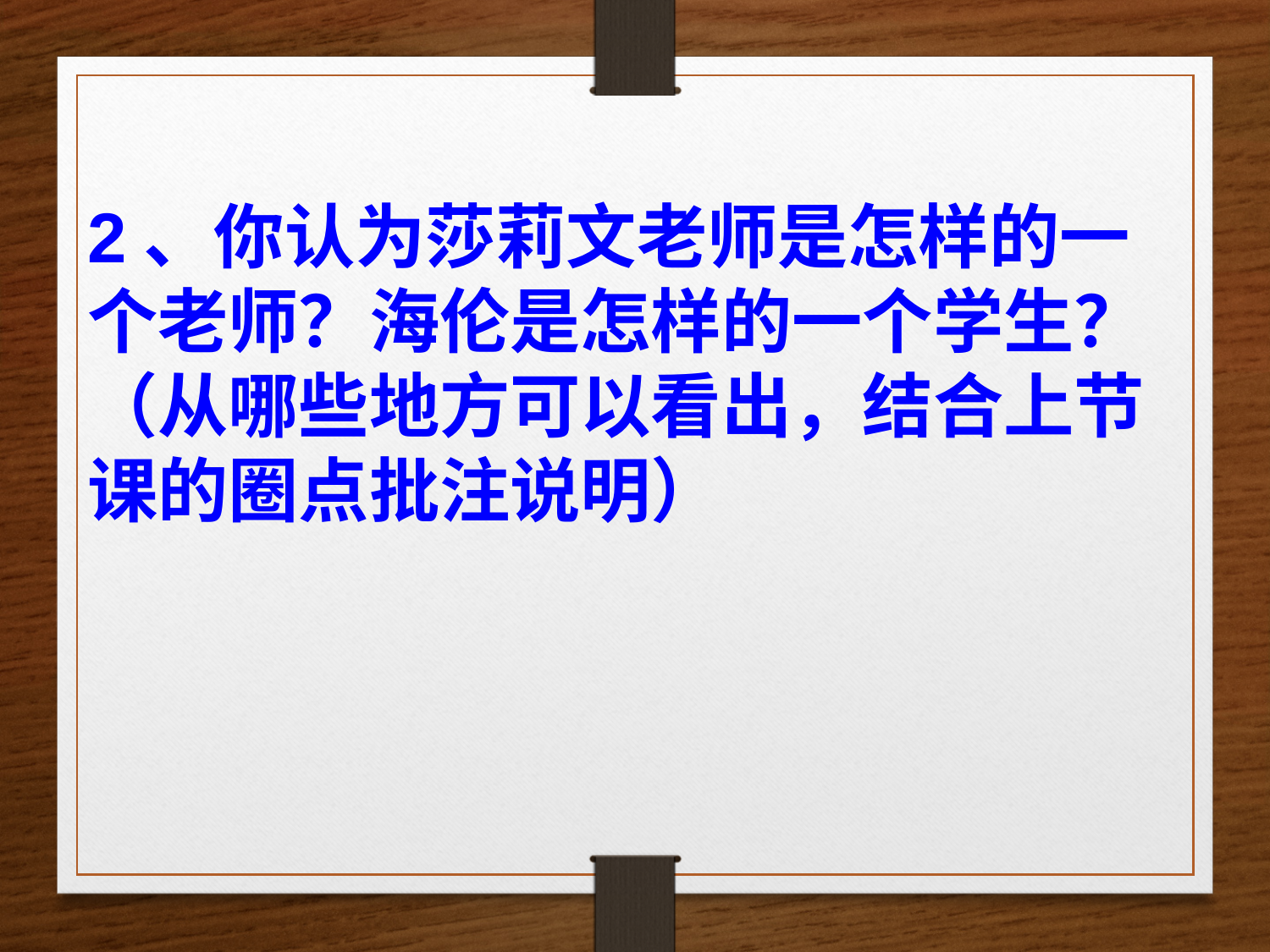

2、你认为莎莉文老师是怎样的一个老师？海伦是怎样的一个学生？
（从哪些地方可以看出，结合上节课的圈点批注说明）